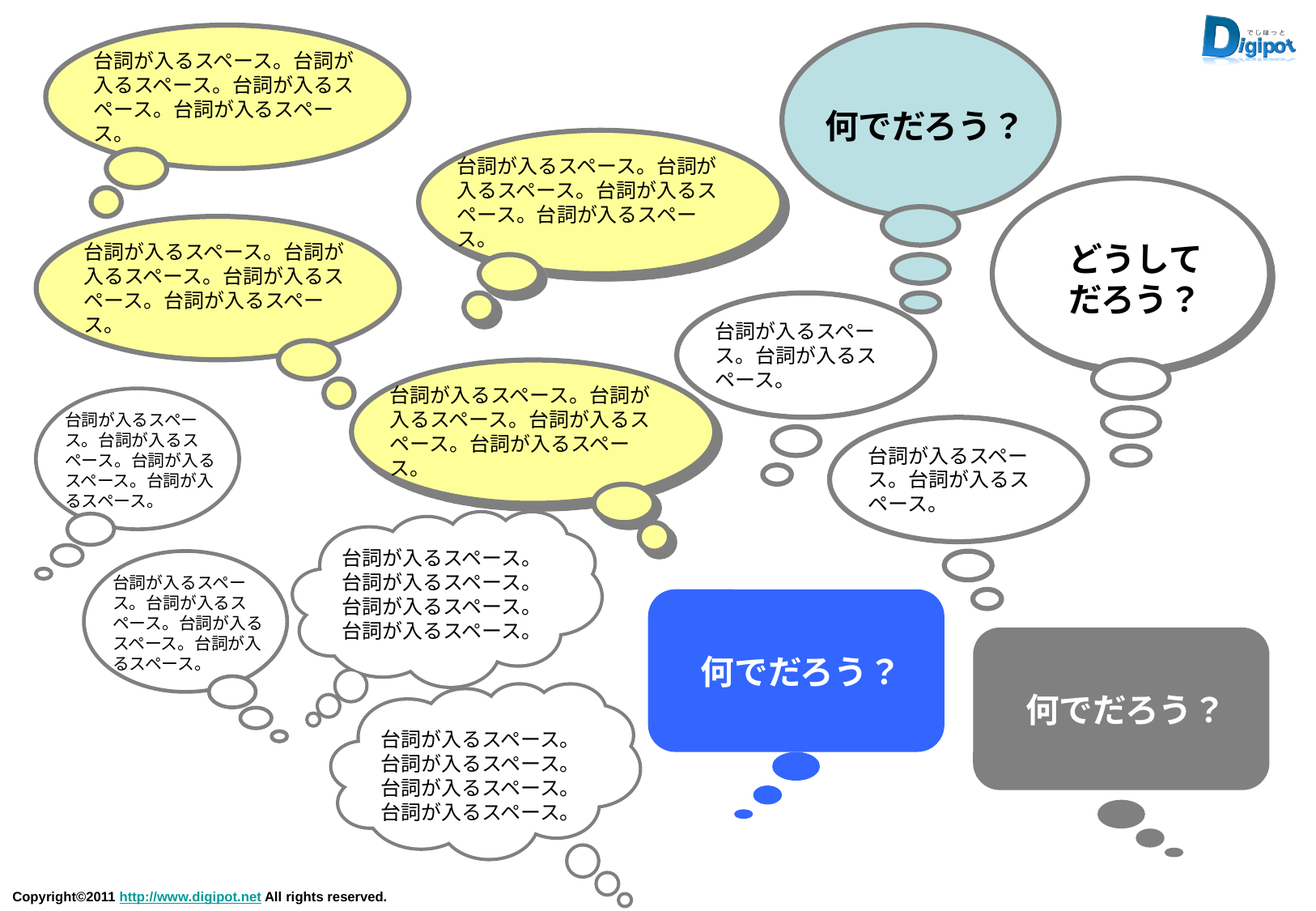

台詞が入るスペース。台詞が入るスペース。台詞が入るスペース。台詞が入るスペース。
何でだろう？

台詞が入るスペース。台詞が入るスペース。台詞が入るスペース。台詞が入るスペース。

どうして
だろう？
台詞が入るスペース。台詞が入るスペース。台詞が入るスペース。台詞が入るスペース。

台詞が入るスペース。台詞が入るスペース。

台詞が入るスペース。台詞が入るスペース。台詞が入るスペース。台詞が入るスペース。

台詞が入るスペース。台詞が入るスペース。台詞が入るスペース。台詞が入るスペース。

台詞が入るスペース。台詞が入るスペース。

台詞が入るスペース。台詞が入るスペース。台詞が入るスペース。台詞が入るスペース。

台詞が入るスペース。台詞が入るスペース。台詞が入るスペース。台詞が入るスペース。

何でだろう？

何でだろう？

台詞が入るスペース。台詞が入るスペース。台詞が入るスペース。台詞が入るスペース。